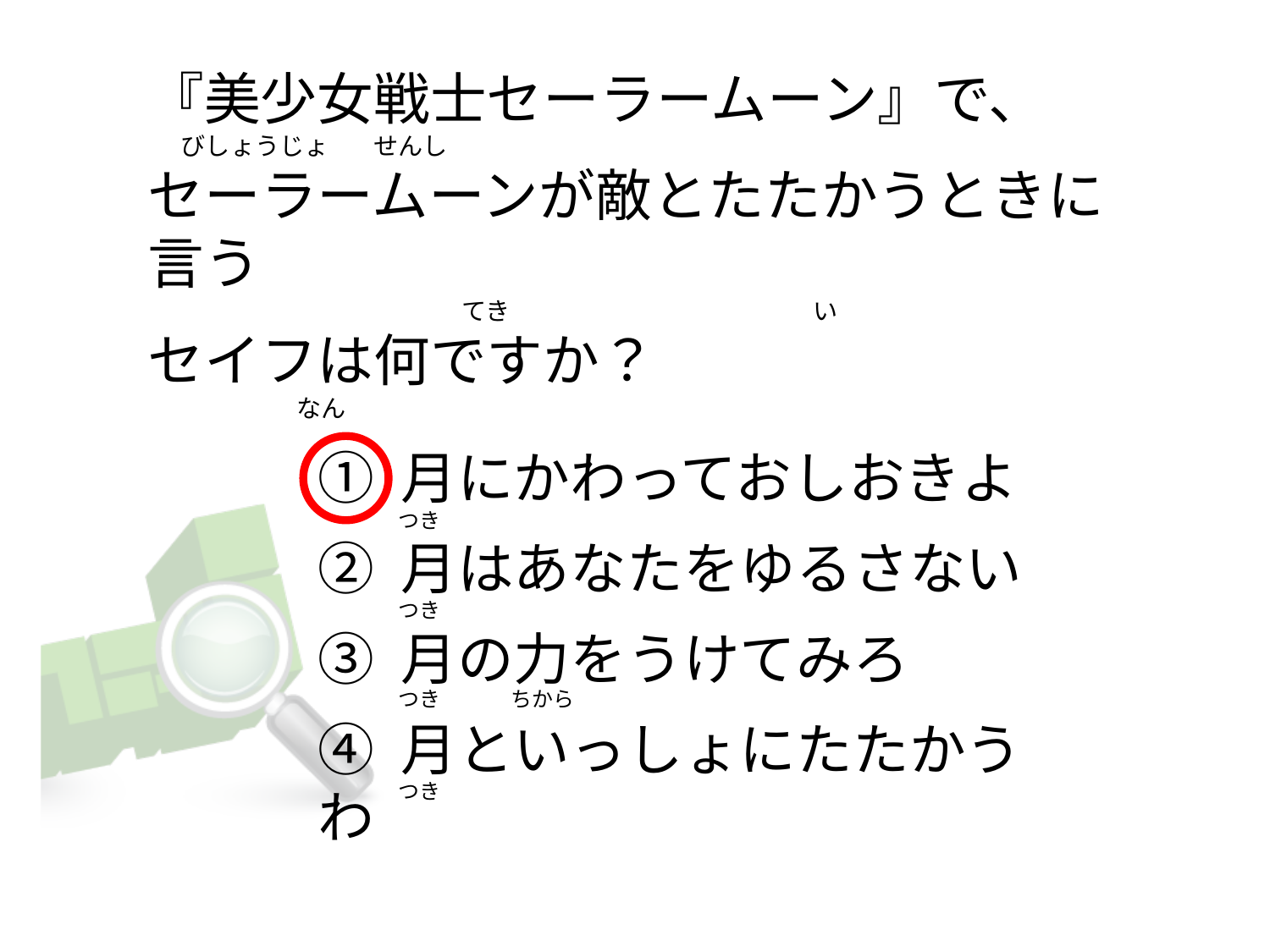

# 『美少女戦士セーラームーン』で、       びしょうじょ        せんし                                                              セーラームーンが敵とたたかうときに言う                                                          てき                                                       い セイフは何ですか？                                なん
① 月にかわっておしおきよ
② 月はあなたをゆるさない
③ 月の力をうけてみろ
④ 月といっしょにたたかうわ

つき
つき
つき               ちから
つき